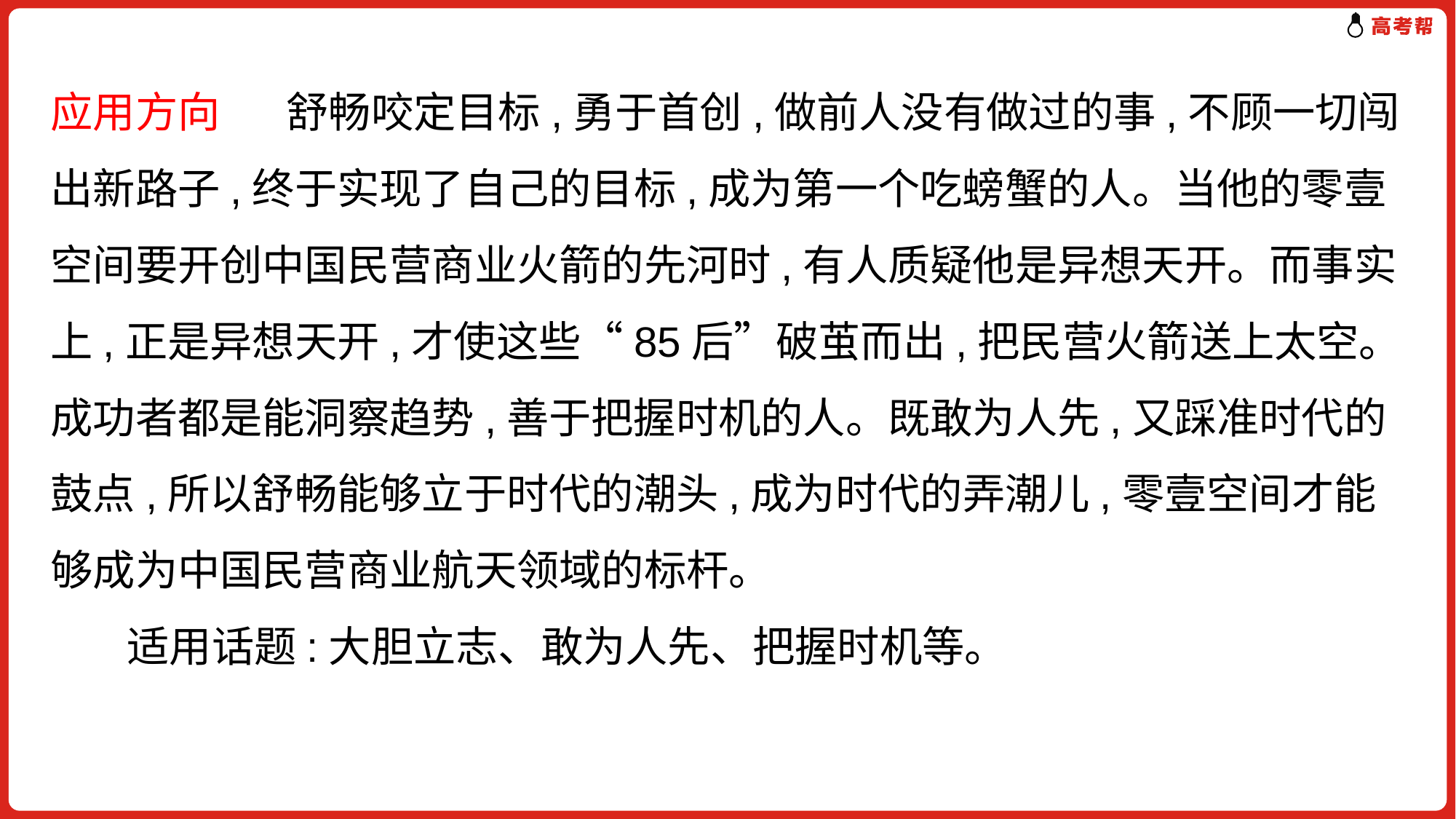

应用方向       舒畅咬定目标,勇于首创,做前人没有做过的事,不顾一切闯出新路子,终于实现了自己的目标,成为第一个吃螃蟹的人。当他的零壹空间要开创中国民营商业火箭的先河时,有人质疑他是异想天开。而事实上,正是异想天开,才使这些“85后”破茧而出,把民营火箭送上太空。成功者都是能洞察趋势,善于把握时机的人。既敢为人先,又踩准时代的鼓点,所以舒畅能够立于时代的潮头,成为时代的弄潮儿,零壹空间才能够成为中国民营商业航天领域的标杆。
       适用话题:大胆立志、敢为人先、把握时机等。